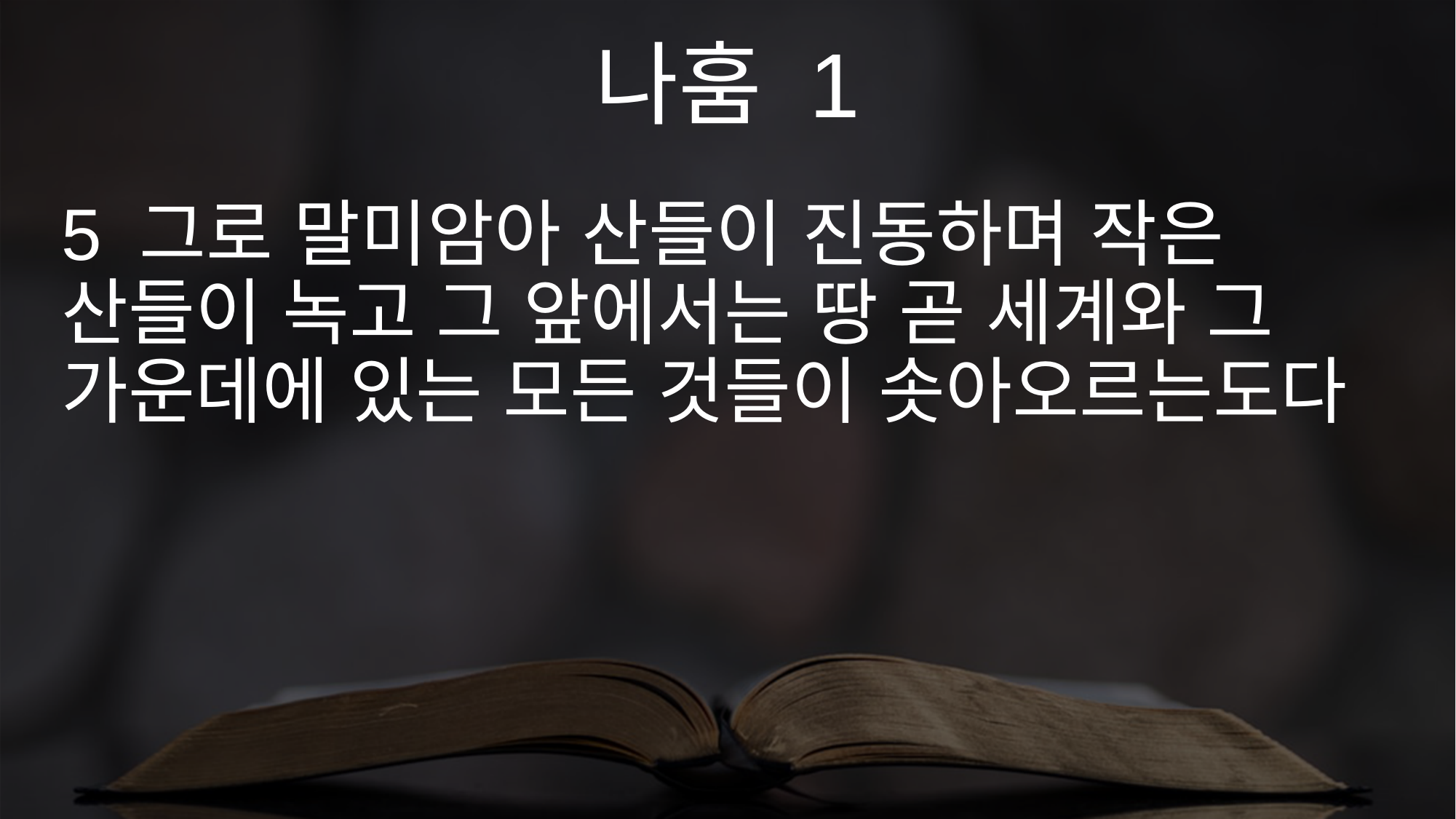

나훔 1
5 그로 말미암아 산들이 진동하며 작은 산들이 녹고 그 앞에서는 땅 곧 세계와 그 가운데에 있는 모든 것들이 솟아오르는도다